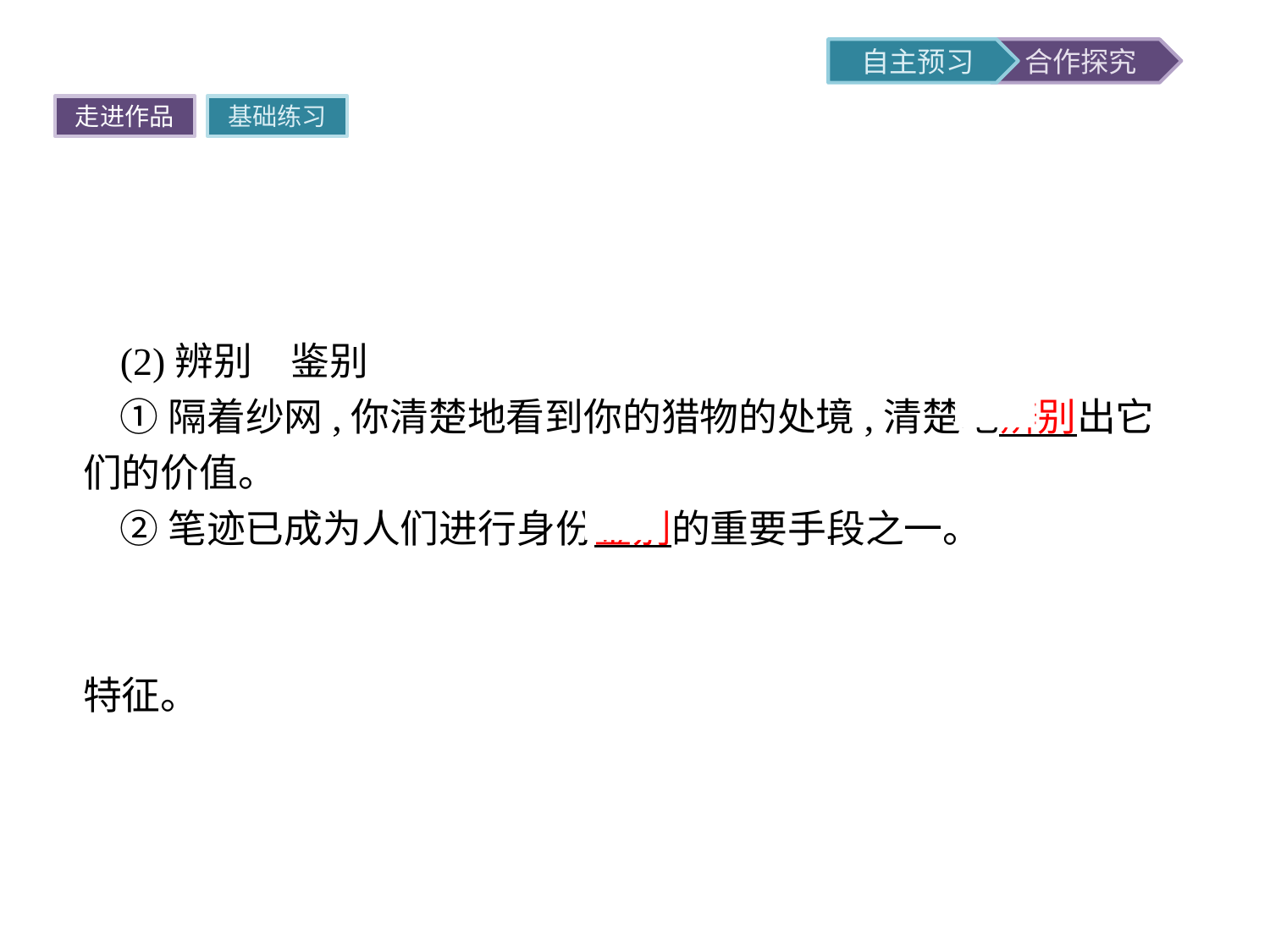

走进作品
基础练习
(2)辨别　鉴别
①隔着纱网,你清楚地看到你的猎物的处境,清楚地辨别出它们的价值。
②笔迹已成为人们进行身份鉴别的重要手段之一。
提示二者都是动词,意为分析比较,使易混的事物区别开来。“辨别”指分辨、区别;“鉴别”指通过审察而确定事物的性质或特征。